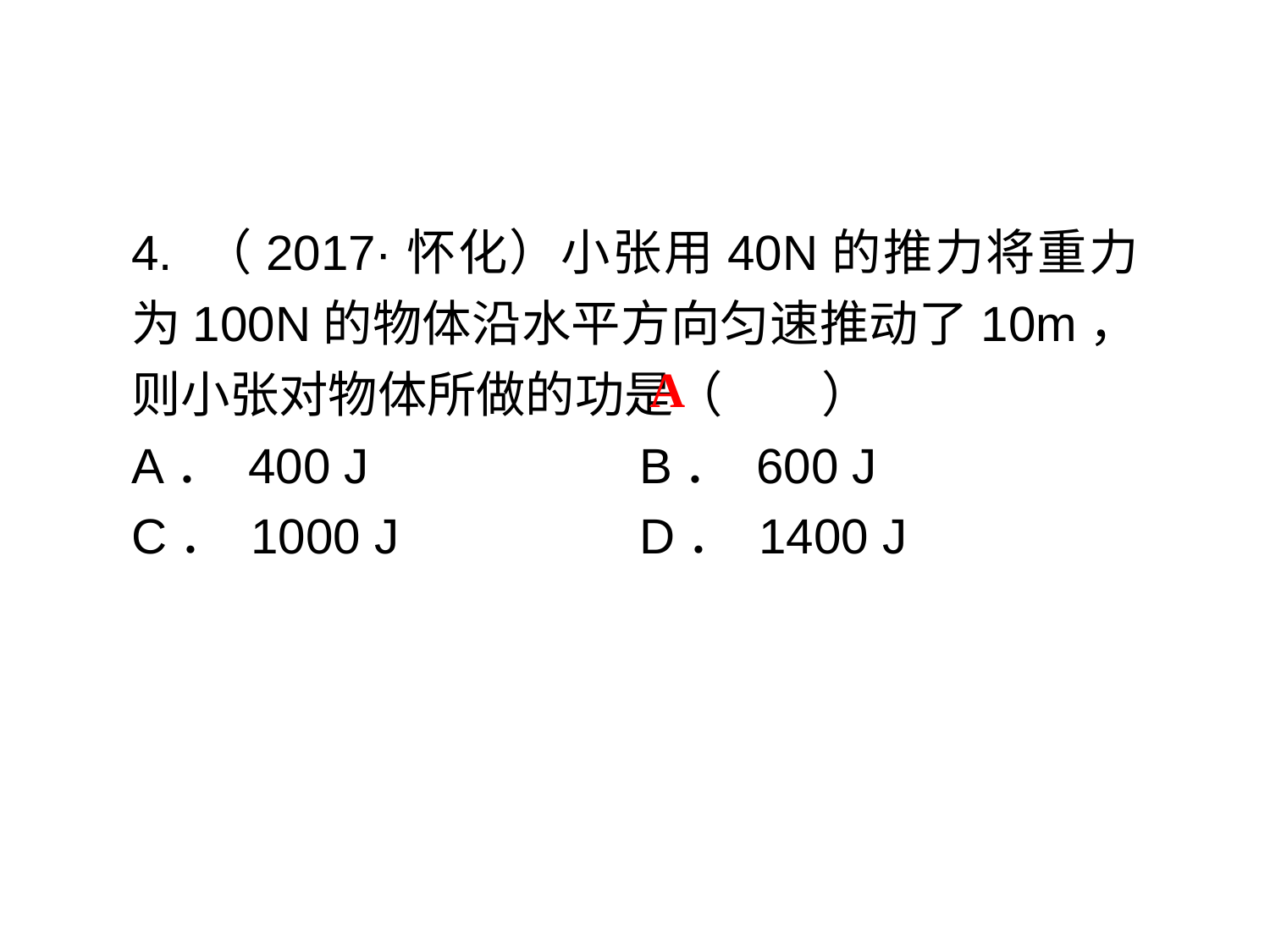

4. （2017·怀化）小张用40N的推力将重力为100N的物体沿水平方向匀速推动了10m，则小张对物体所做的功是（　　）
A． 400 J        		B． 600 J
C． 1000 J           	D． 1400 J
A